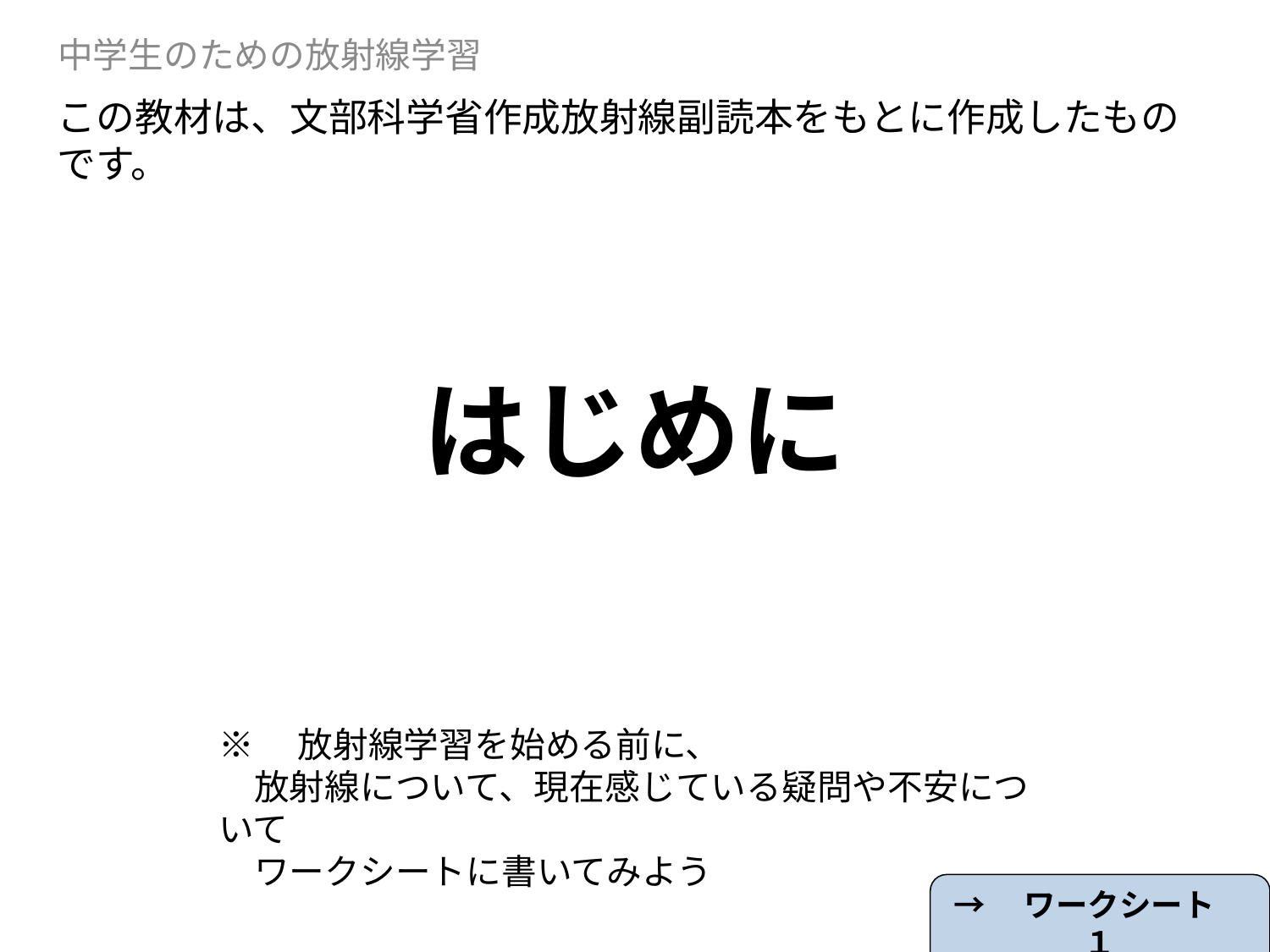

中学生のための放射線学習
この教材は、文部科学省作成放射線副読本をもとに作成したものです。
# はじめに
※　放射線学習を始める前に、
　放射線について、現在感じている疑問や不安について
　ワークシートに書いてみよう
→　ワークシート　１